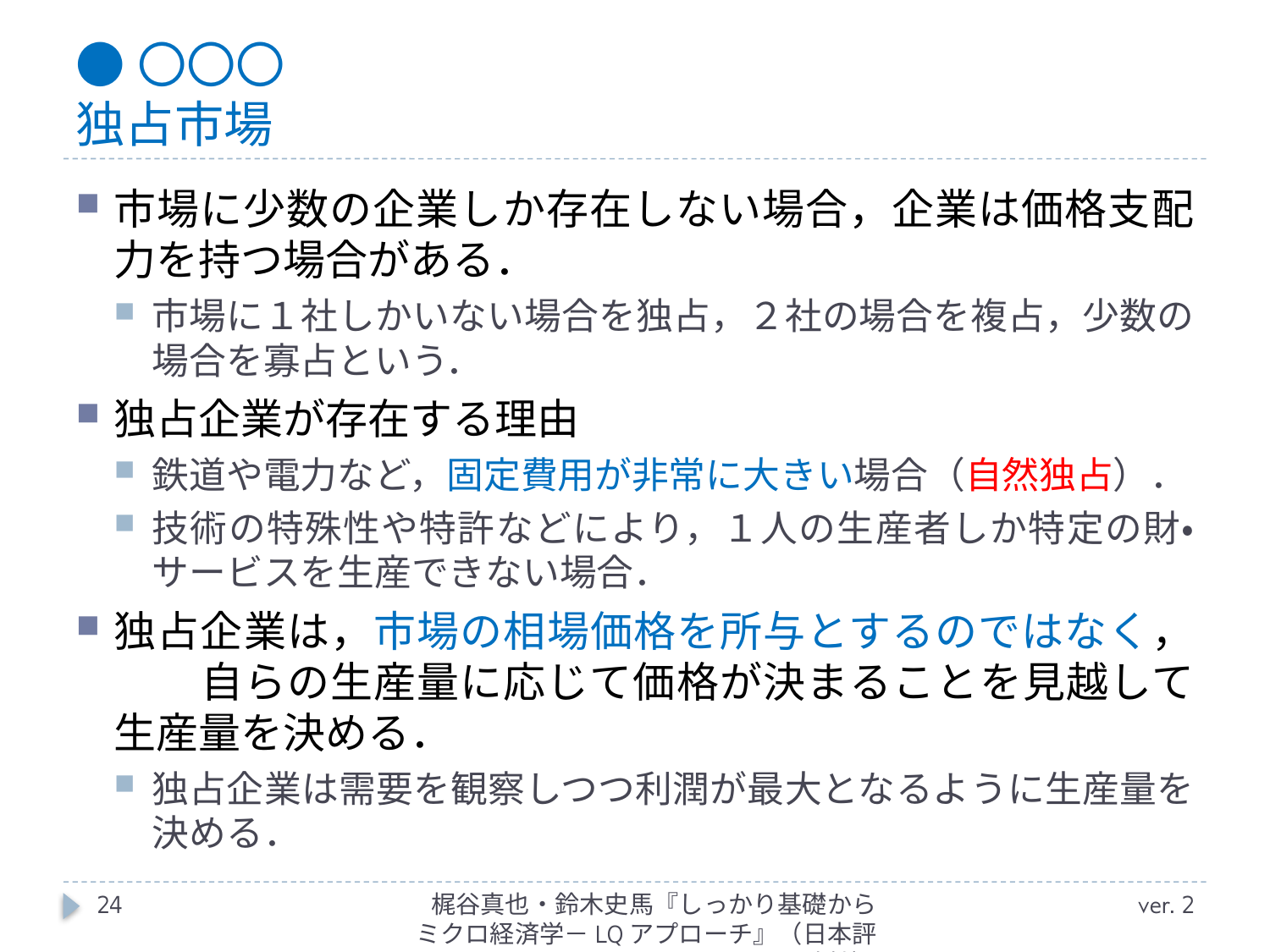

# ●〇〇〇 独占市場
市場に少数の企業しか存在しない場合，企業は価格支配力を持つ場合がある．
市場に１社しかいない場合を独占，２社の場合を複占，少数の場合を寡占という．
独占企業が存在する理由
鉄道や電力など，固定費用が非常に大きい場合（自然独占）．
技術の特殊性や特許などにより，１人の生産者しか特定の財・サービスを生産できない場合．
独占企業は，市場の相場価格を所与とするのではなく，　　自らの生産量に応じて価格が決まることを見越して生産量を決める．
独占企業は需要を観察しつつ利潤が最大となるように生産量を決める．

24
梶谷真也・鈴木史馬『しっかり基礎からミクロ経済学－LQアプローチ』（日本評論社）
ver. 2